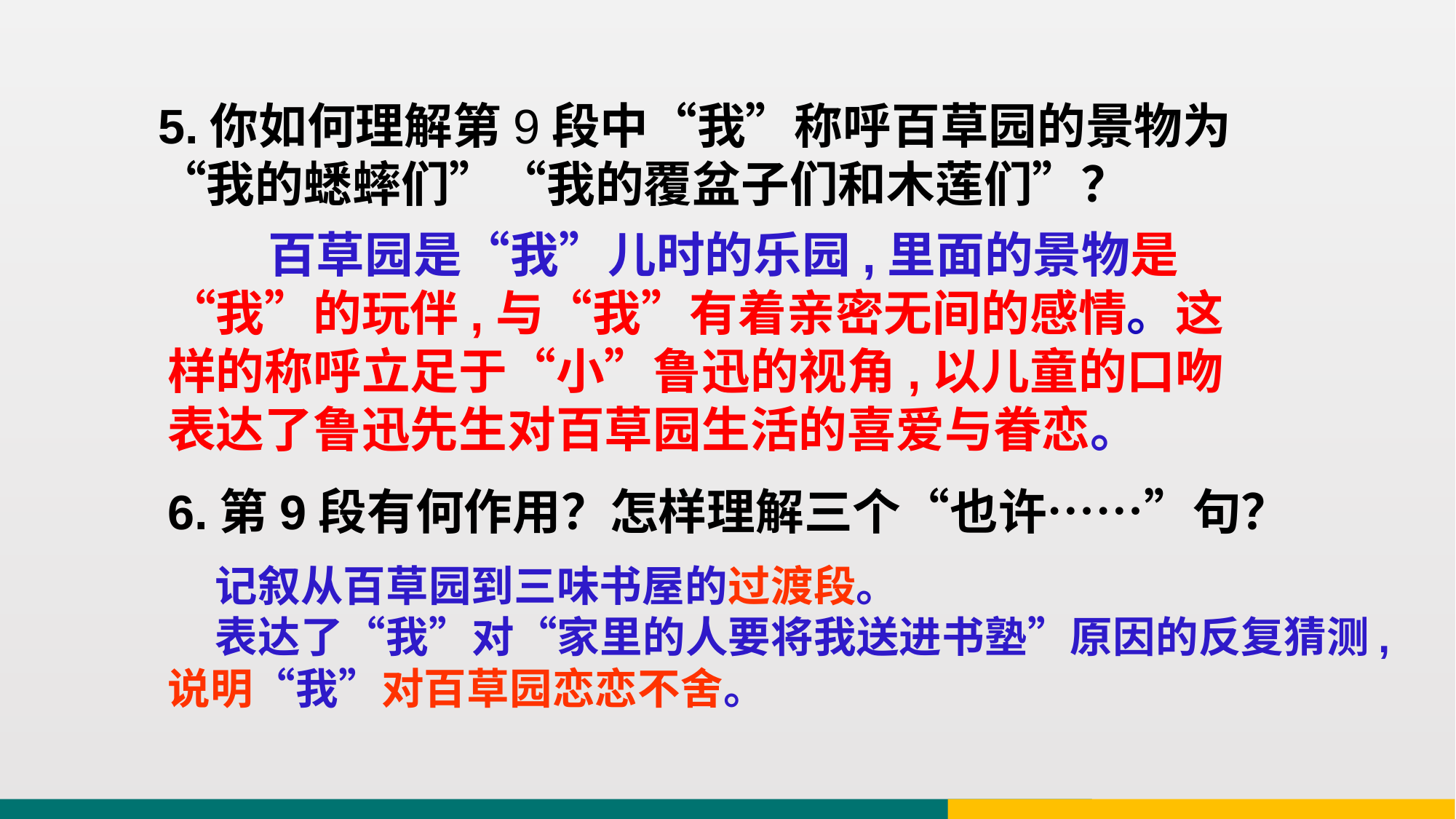

5.你如何理解第9段中“我”称呼百草园的景物为“我的蟋蟀们”“我的覆盆子们和木莲们”？

        百草园是“我”儿时的乐园,里面的景物是“我”的玩伴,与“我”有着亲密无间的感情。这样的称呼立足于“小”鲁迅的视角,以儿童的口吻表达了鲁迅先生对百草园生活的喜爱与眷恋。
6.第9段有何作用？怎样理解三个“也许……”句？
    记叙从百草园到三味书屋的过渡段。
    表达了“我”对“家里的人要将我送进书塾”原因的反复猜测,说明“我”对百草园恋恋不舍。